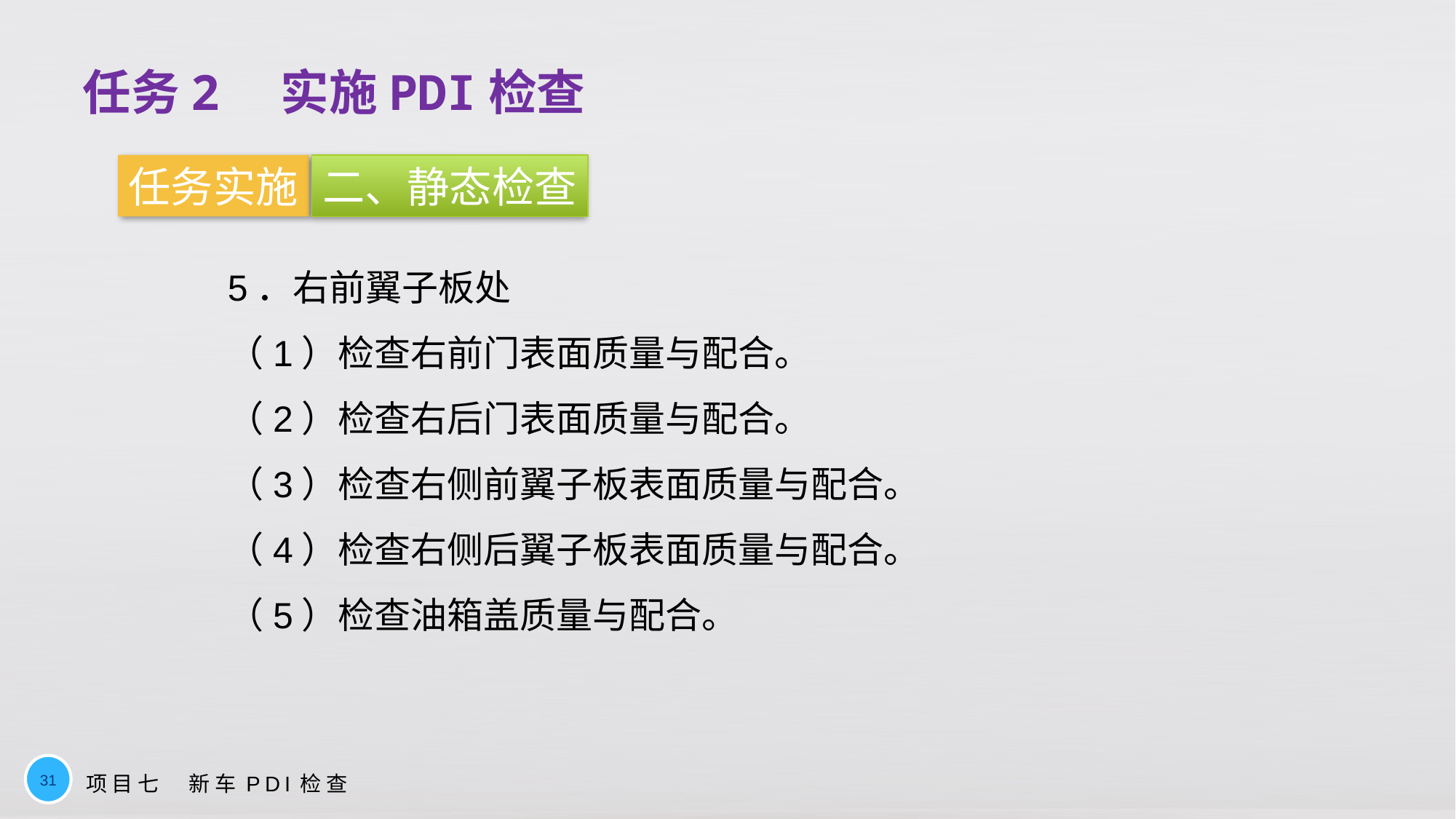

任务2　实施PDI检查
任务实施
二、静态检查
5．右前翼子板处
（1）检查右前门表面质量与配合。
（2）检查右后门表面质量与配合。
（3）检查右侧前翼子板表面质量与配合。
（4）检查右侧后翼子板表面质量与配合。
（5）检查油箱盖质量与配合。
31